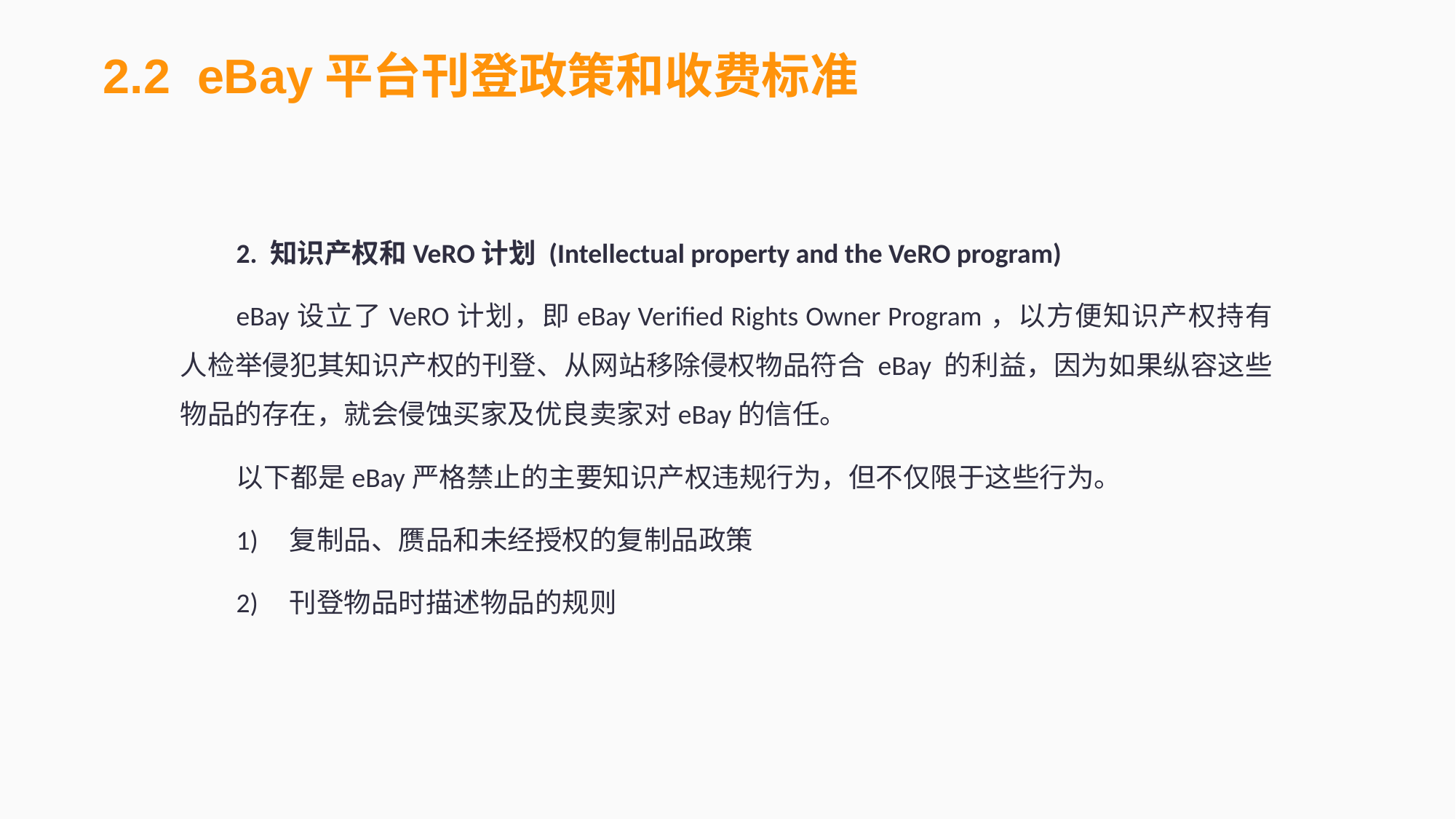

2.2  eBay平台刊登政策和收费标准
2. 知识产权和VeRO计划 (Intellectual property and the VeRO program)
eBay设立了VeRO计划，即eBay Verified Rights Owner Program，以方便知识产权持有人检举侵犯其知识产权的刊登、从网站移除侵权物品符合 eBay 的利益，因为如果纵容这些物品的存在，就会侵蚀买家及优良卖家对eBay的信任。
以下都是eBay严格禁止的主要知识产权违规行为，但不仅限于这些行为。
1)	复制品、赝品和未经授权的复制品政策
2)	刊登物品时描述物品的规则